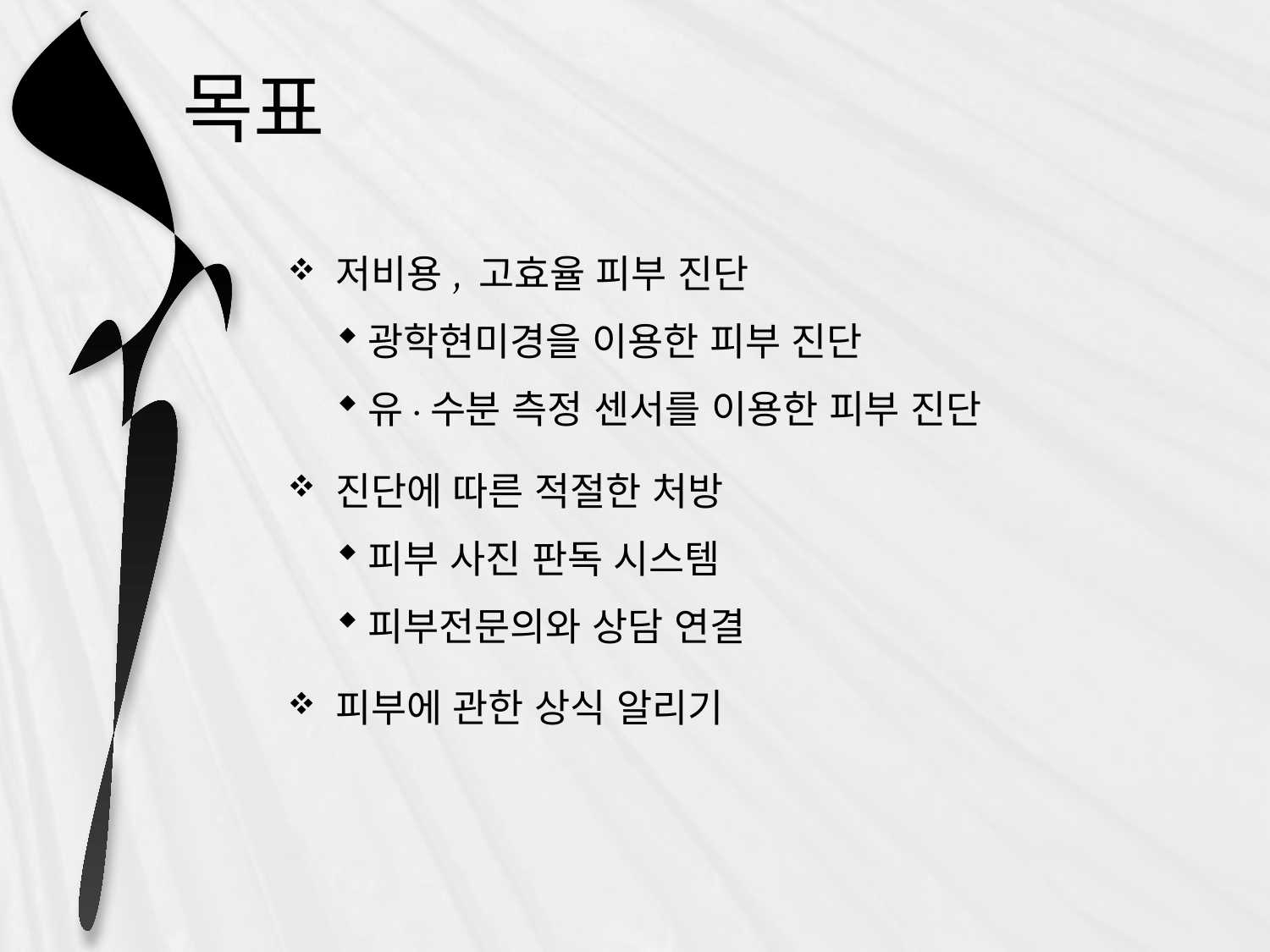

# 목표
저비용, 고효율 피부 진단
광학현미경을 이용한 피부 진단
유·수분 측정 센서를 이용한 피부 진단
진단에 따른 적절한 처방
피부 사진 판독 시스템
피부전문의와 상담 연결
피부에 관한 상식 알리기